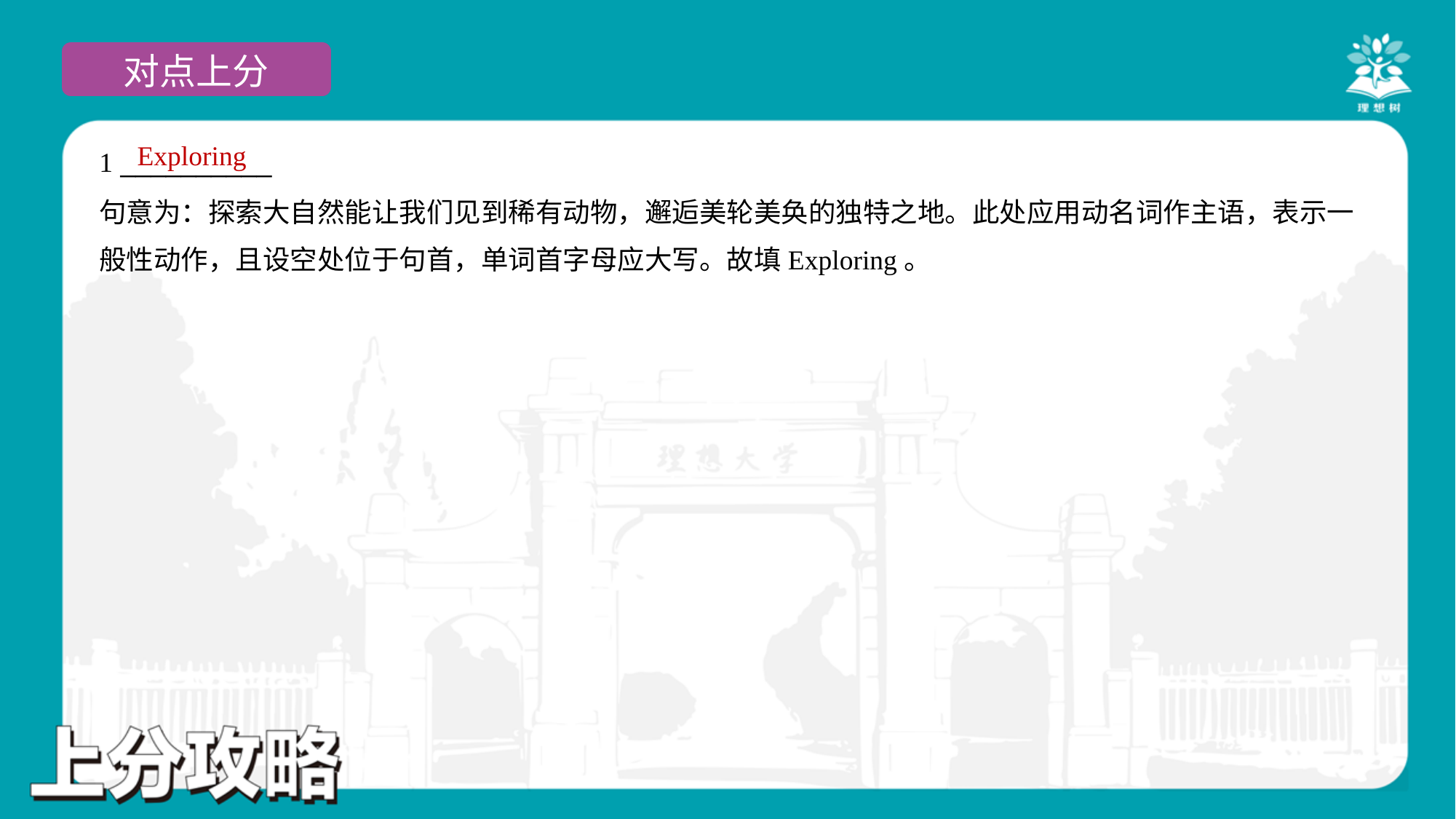

Exploring
1 __________
句意为：探索大自然能让我们见到稀有动物，邂逅美轮美奂的独特之地。此处应用动名词作主语，表示一
般性动作，且设空处位于句首，单词首字母应大写。故填Exploring。